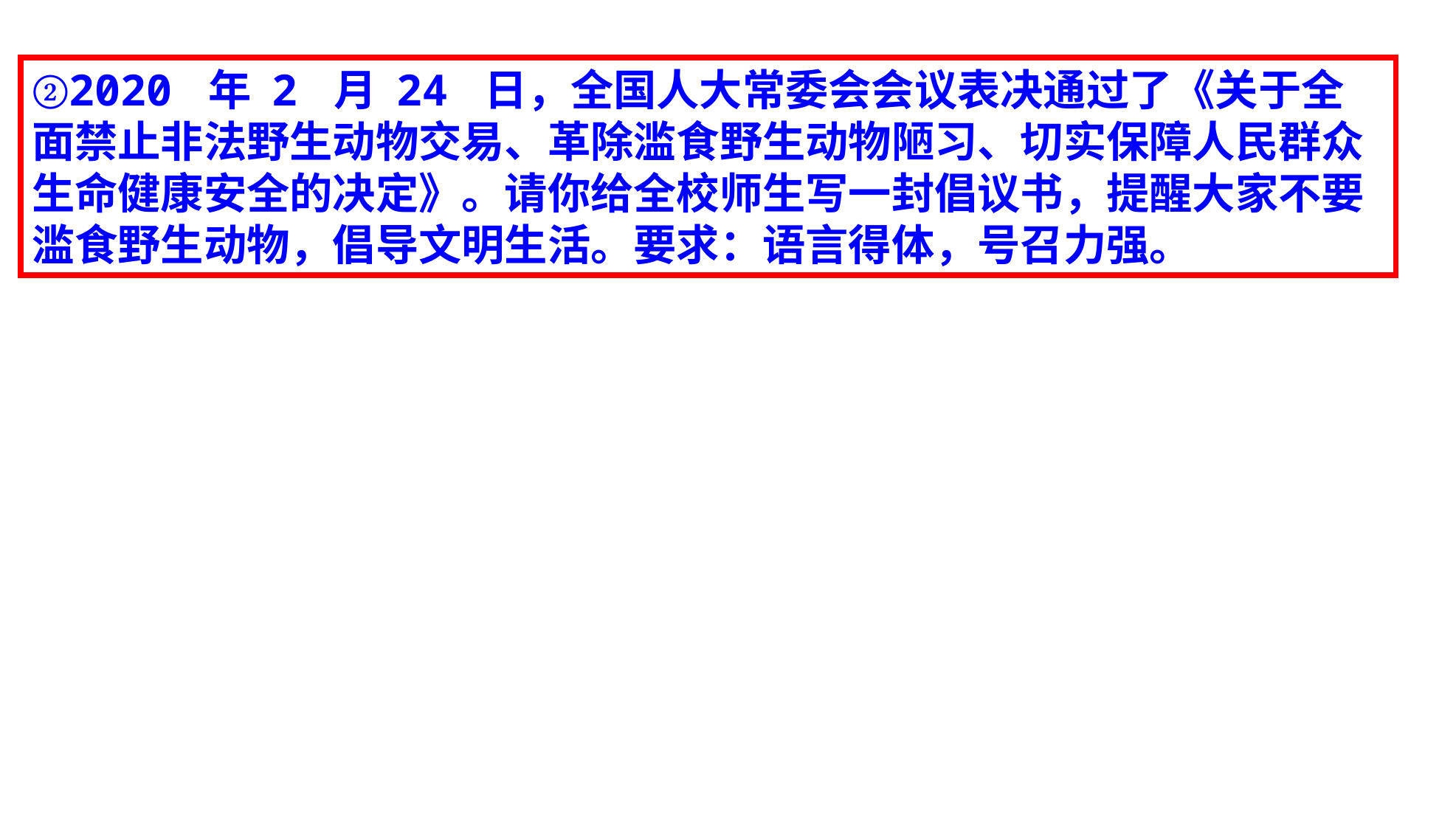

②2020 年 2 月 24 日，全国人大常委会会议表决通过了《关于全面禁止非法野生动物交易、革除滥食野生动物陋习、切实保障人民群众生命健康安全的决定》。请你给全校师生写一封倡议书，提醒大家不要滥食野生动物，倡导文明生活。要求：语言得体，号召力强。